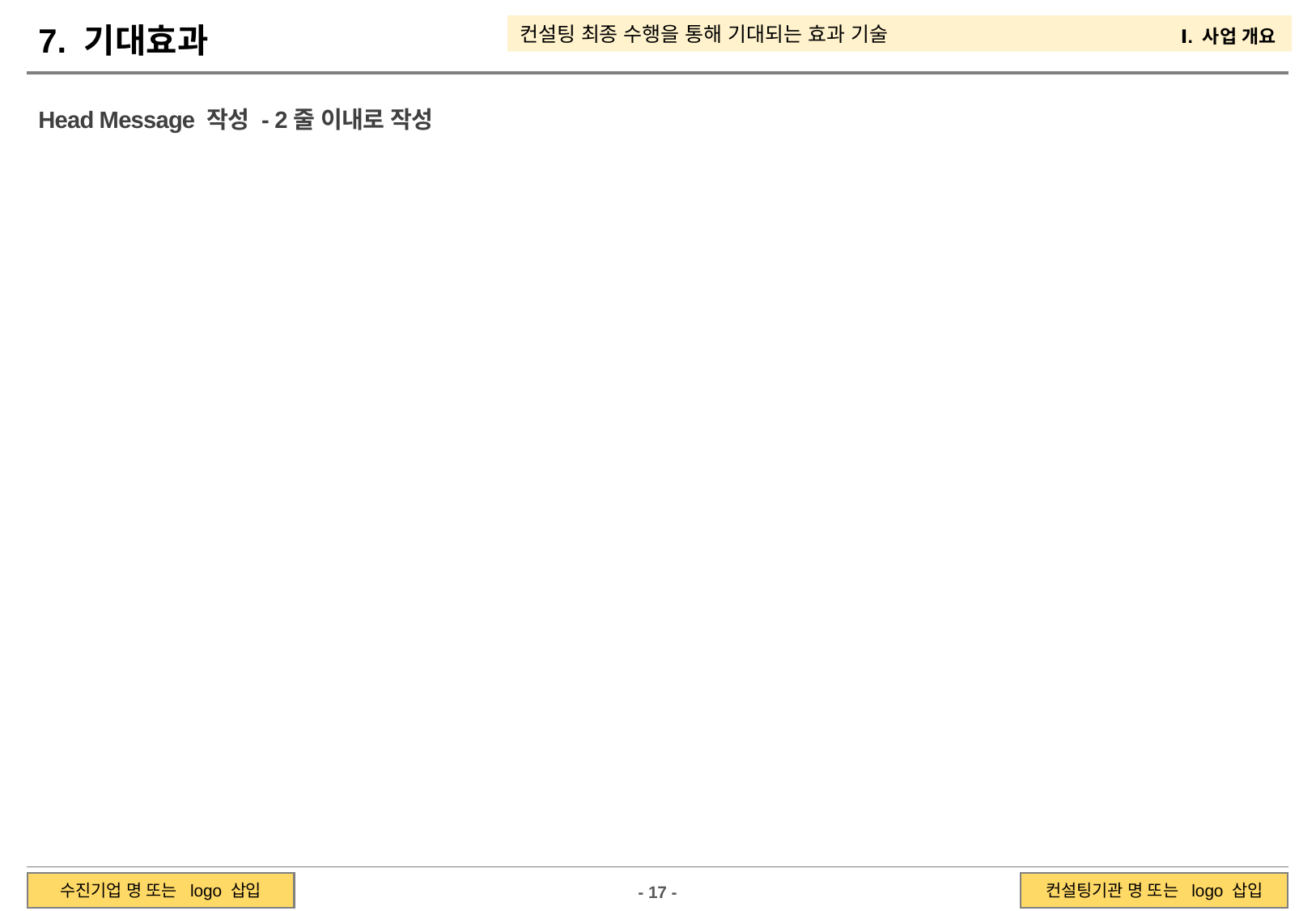

7. 기대효과
컨설팅 최종 수행을 통해 기대되는 효과 기술
Ⅰ. 사업 개요
Head Message 작성 - 2줄 이내로 작성